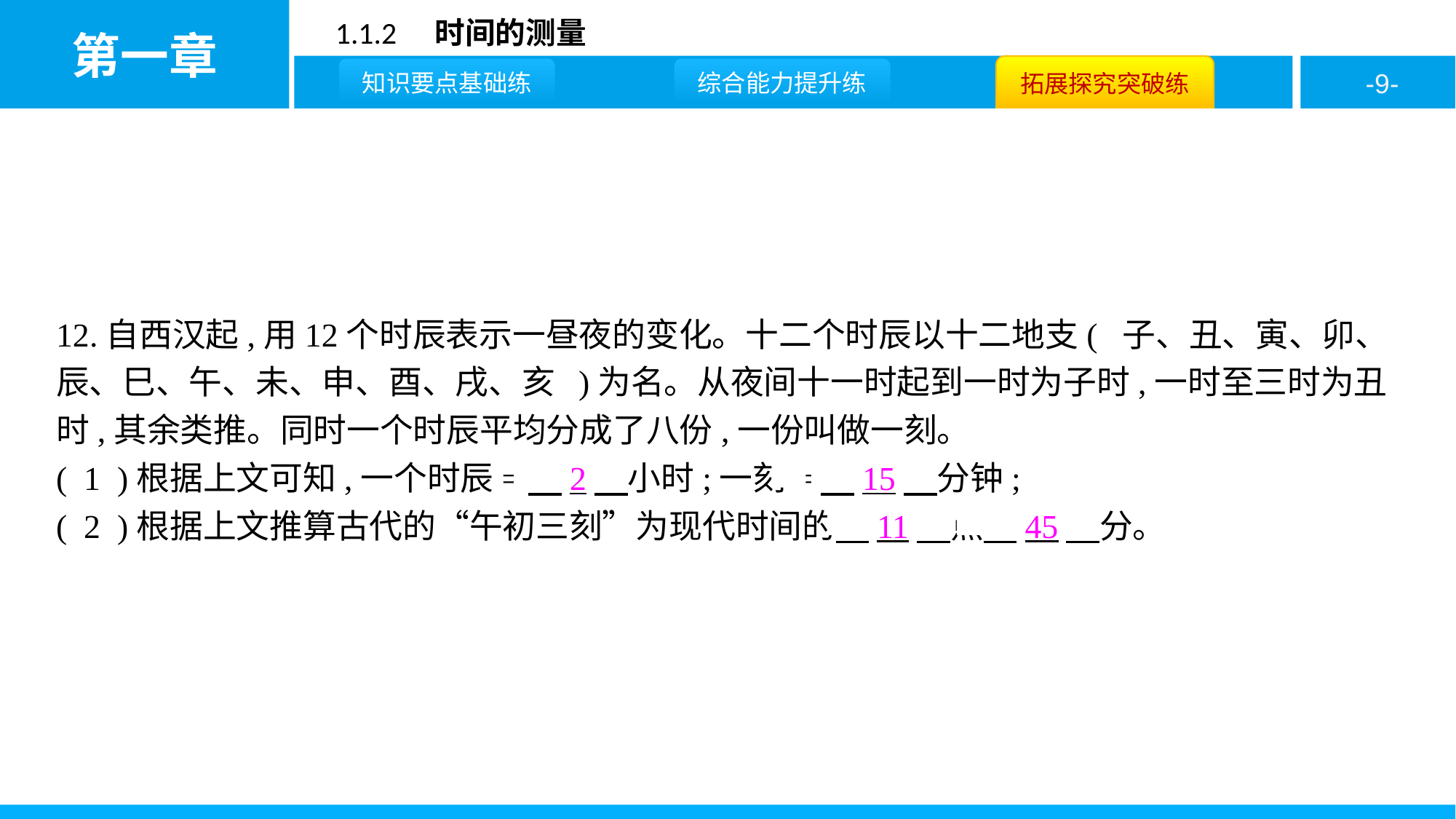

12.自西汉起,用12个时辰表示一昼夜的变化。十二个时辰以十二地支(  子、丑、寅、卯、辰、巳、午、未、申、酉、戌、亥  )为名。从夜间十一时起到一时为子时,一时至三时为丑时,其余类推。同时一个时辰平均分成了八份,一份叫做一刻。
(  1  )根据上文可知,一个时辰=　2　小时;一刻=　15　分钟;
(  2  )根据上文推算古代的“午初三刻”为现代时间的　11　点　45　分。